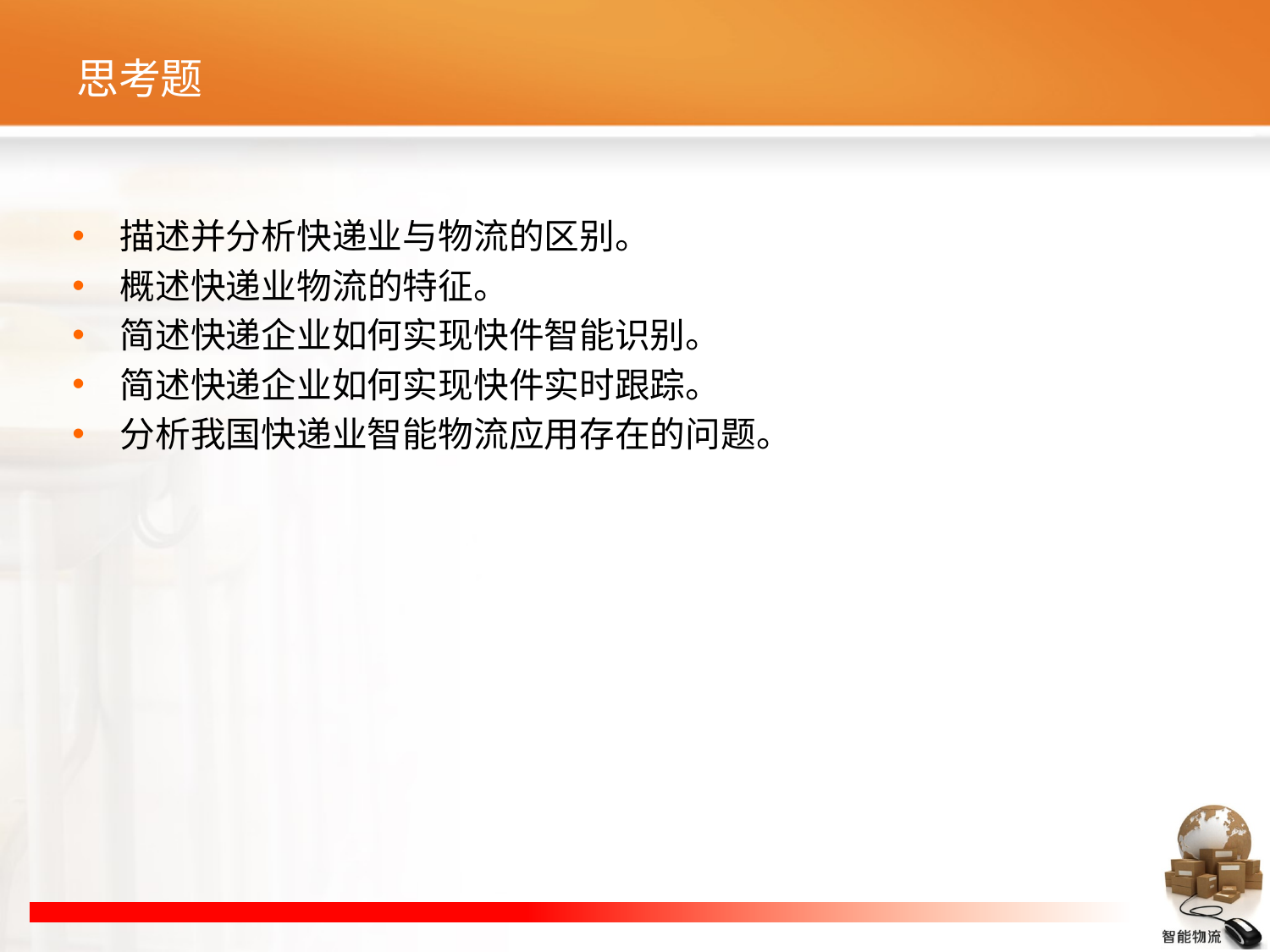

# 思考题

描述并分析快递业与物流的区别。
概述快递业物流的特征。
简述快递企业如何实现快件智能识别。
简述快递企业如何实现快件实时跟踪。
分析我国快递业智能物流应用存在的问题。